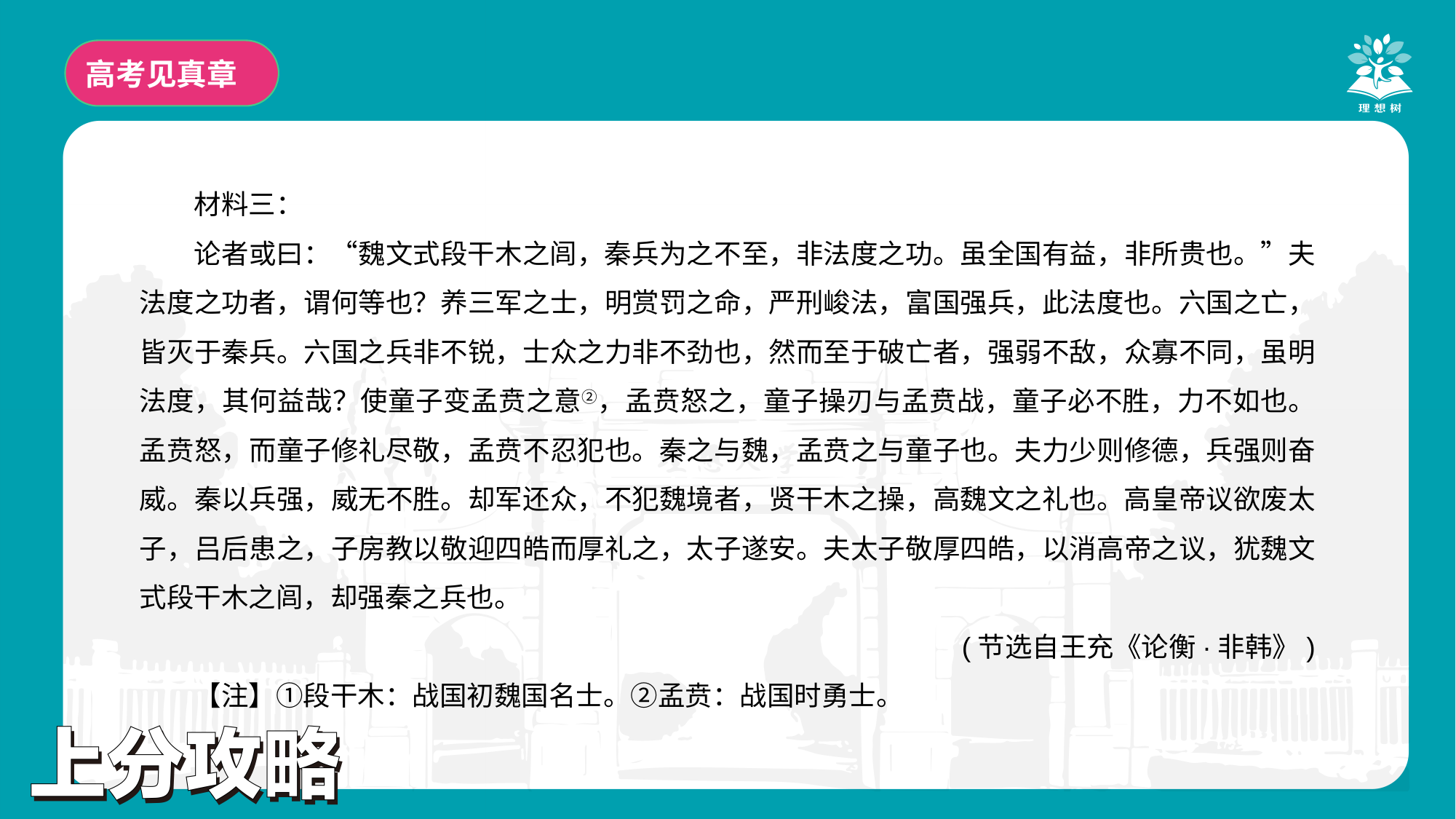

高考见真章
材料三：
论者或曰：“魏文式段干木之闾，秦兵为之不至，非法度之功。虽全国有益，非所贵也。”夫法度之功者，谓何等也？养三军之士，明赏罚之命，严刑峻法，富国强兵，此法度也。六国之亡，皆灭于秦兵。六国之兵非不锐，士众之力非不劲也，然而至于破亡者，强弱不敌，众寡不同，虽明法度，其何益哉？使童子变孟贲之意②，孟贲怒之，童子操刃与孟贲战，童子必不胜，力不如也。孟贲怒，而童子修礼尽敬，孟贲不忍犯也。秦之与魏，孟贲之与童子也。夫力少则修德，兵强则奋威。秦以兵强，威无不胜。却军还众，不犯魏境者，贤干木之操，高魏文之礼也。高皇帝议欲废太子，吕后患之，子房教以敬迎四皓而厚礼之，太子遂安。夫太子敬厚四皓，以消高帝之议，犹魏文式段干木之闾，却强秦之兵也。
(节选自王充《论衡·非韩》)
【注】①段干木：战国初魏国名士。②孟贲：战国时勇士。